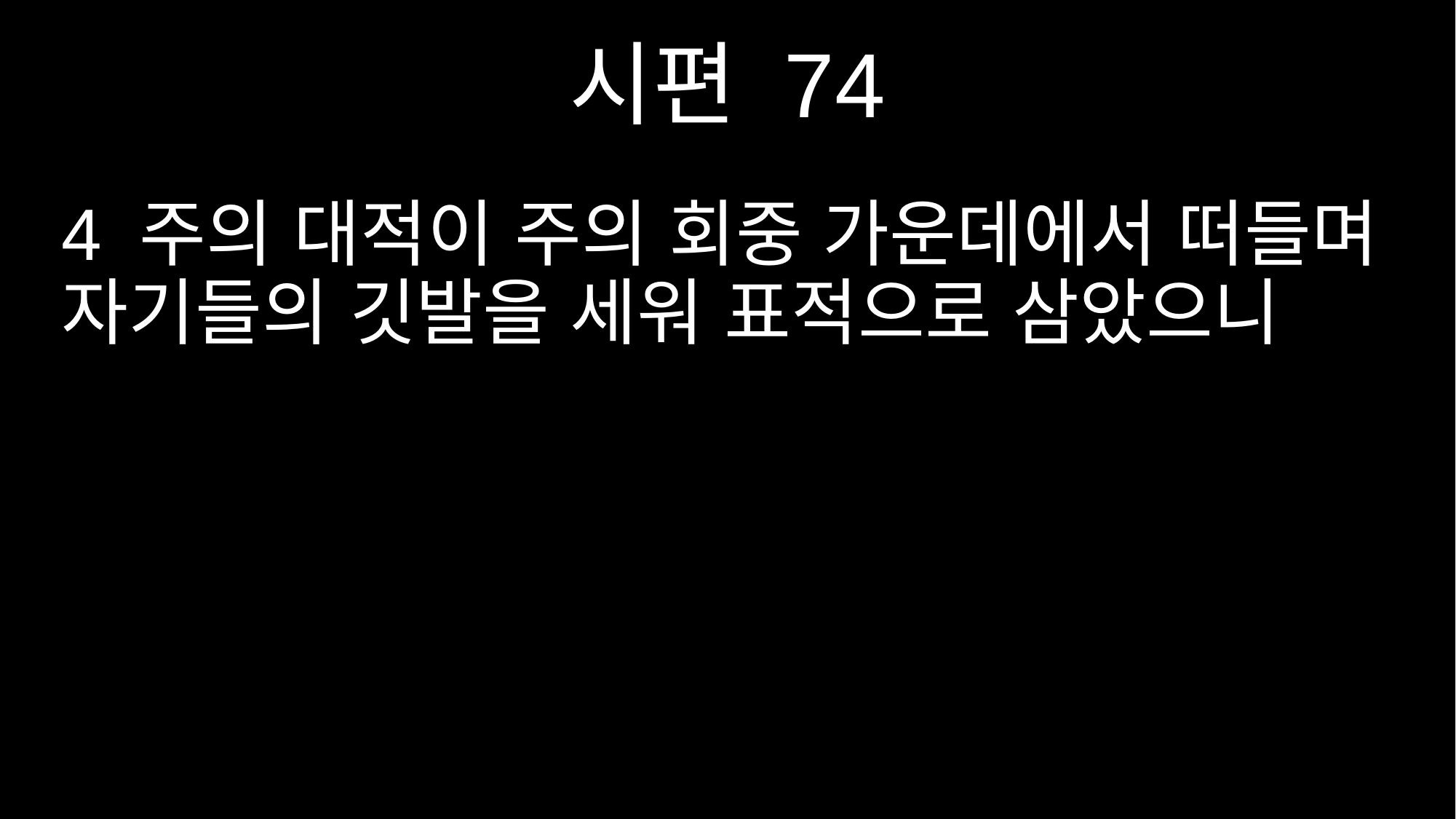

시편 74
4 주의 대적이 주의 회중 가운데에서 떠들며 자기들의 깃발을 세워 표적으로 삼았으니